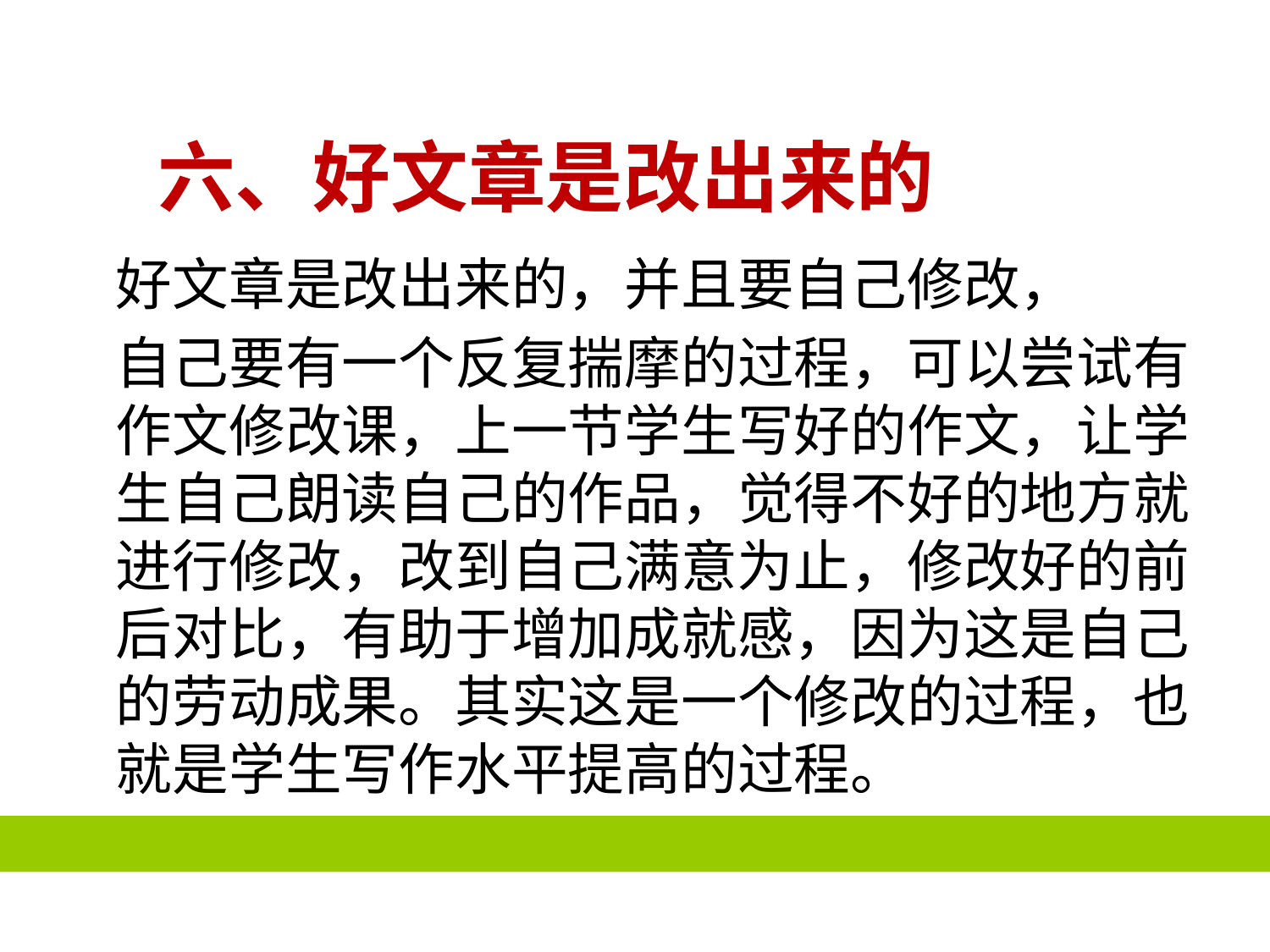

# 六、好文章是改出来的
好文章是改出来的，并且要自己修改，
自己要有一个反复揣摩的过程，可以尝试有作文修改课，上一节学生写好的作文，让学生自己朗读自己的作品，觉得不好的地方就进行修改，改到自己满意为止，修改好的前后对比，有助于增加成就感，因为这是自己的劳动成果。其实这是一个修改的过程，也就是学生写作水平提高的过程。